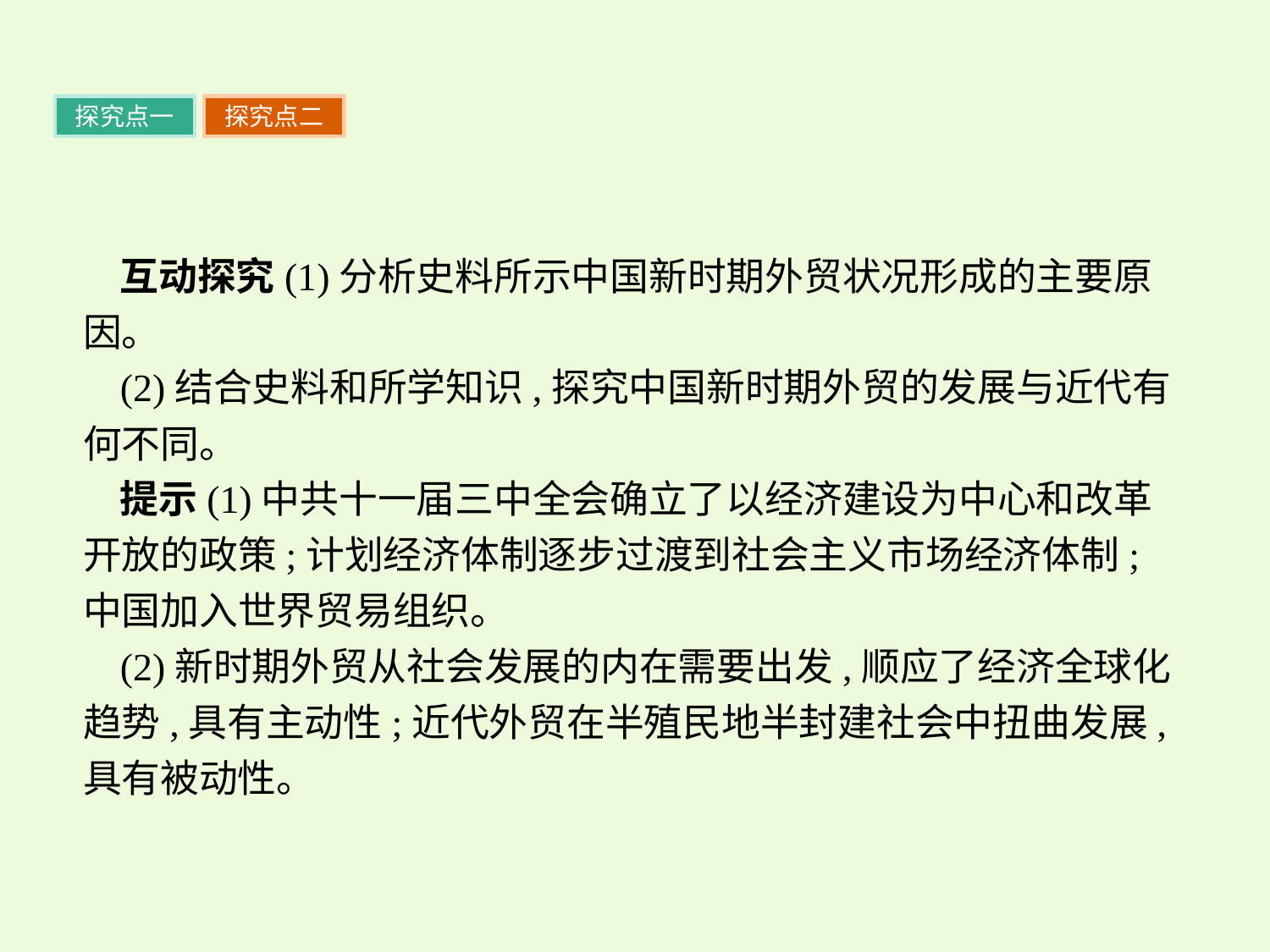

探究点一
探究点二
互动探究(1)分析史料所示中国新时期外贸状况形成的主要原因。
(2)结合史料和所学知识,探究中国新时期外贸的发展与近代有何不同。
提示(1)中共十一届三中全会确立了以经济建设为中心和改革开放的政策;计划经济体制逐步过渡到社会主义市场经济体制;中国加入世界贸易组织。
(2)新时期外贸从社会发展的内在需要出发,顺应了经济全球化趋势,具有主动性;近代外贸在半殖民地半封建社会中扭曲发展,具有被动性。